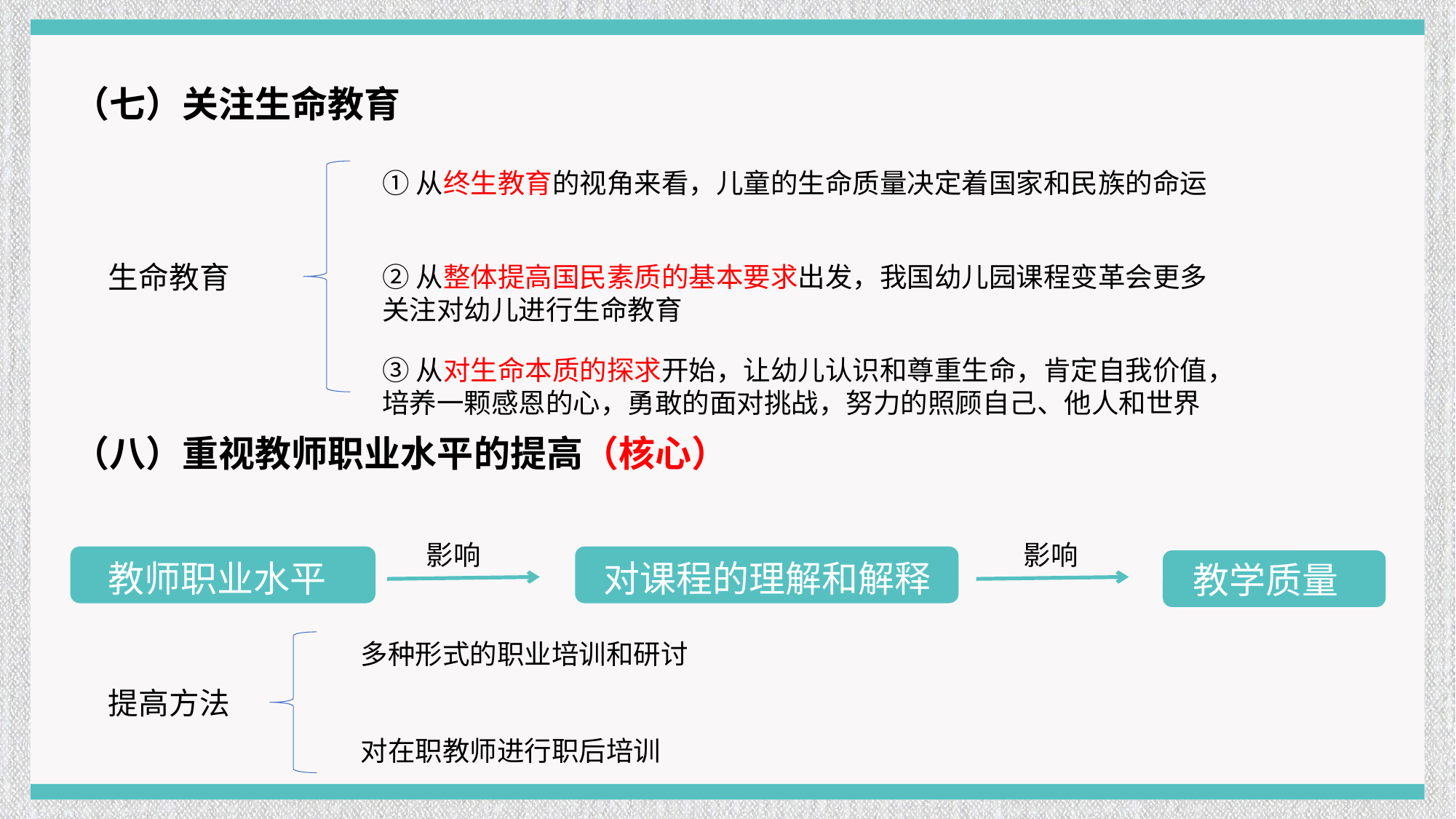

（七）关注生命教育

①从终生教育的视角来看，儿童的生命质量决定着国家和民族的命运
生命教育
②从整体提高国民素质的基本要求出发，我国幼儿园课程变革会更多关注对幼儿进行生命教育
③从对生命本质的探求开始，让幼儿认识和尊重生命，肯定自我价值，培养一颗感恩的心，勇敢的面对挑战，努力的照顾自己、他人和世界
（八）重视教师职业水平的提高（核心）
影响
影响

教师职业水平
对课程的理解和解释

教学质量

多种形式的职业培训和研讨
提高方法
对在职教师进行职后培训